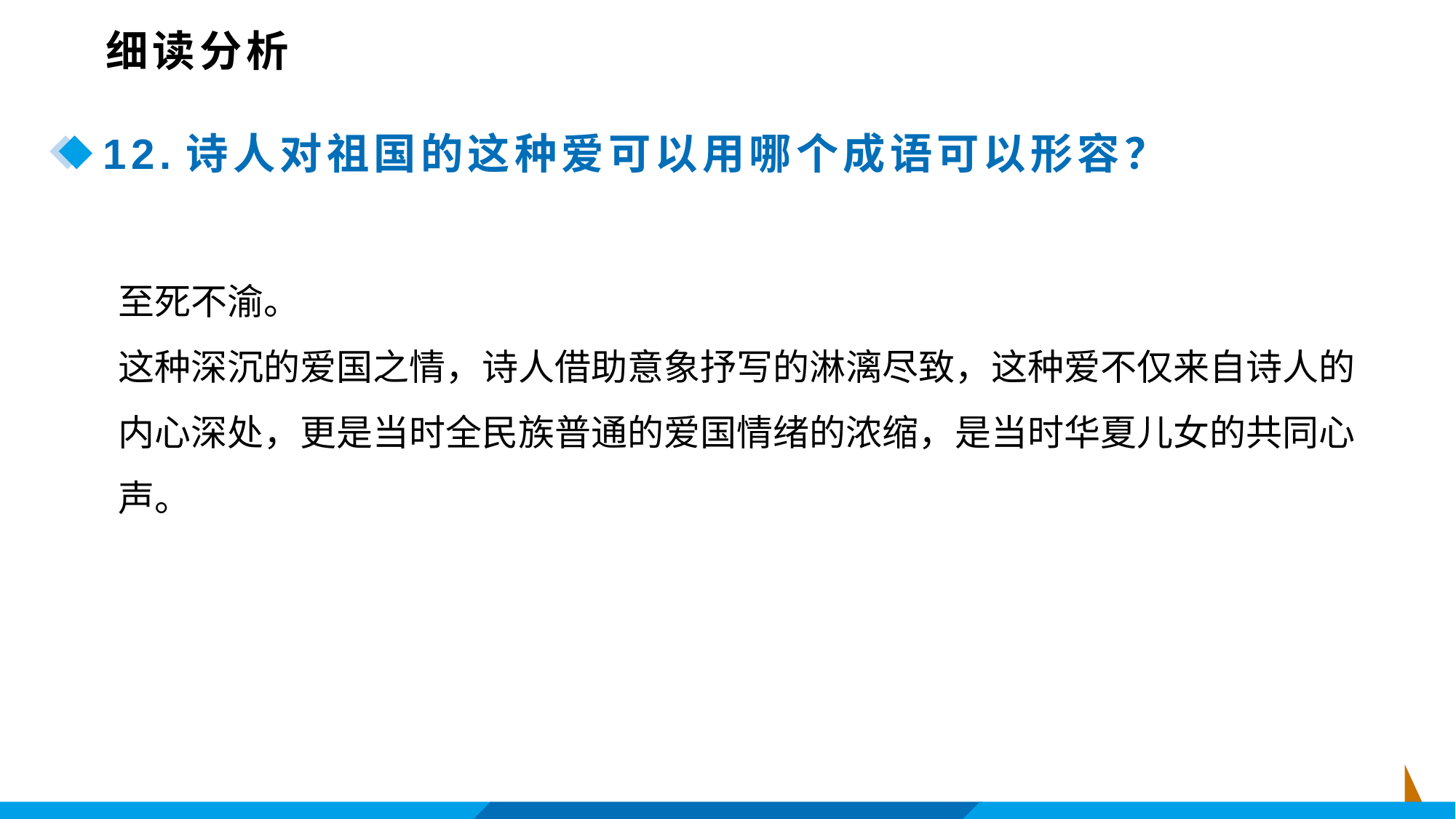

细读分析
12.诗人对祖国的这种爱可以用哪个成语可以形容？

至死不渝。
这种深沉的爱国之情，诗人借助意象抒写的淋漓尽致，这种爱不仅来自诗人的内心深处，更是当时全民族普通的爱国情绪的浓缩，是当时华夏儿女的共同心声。